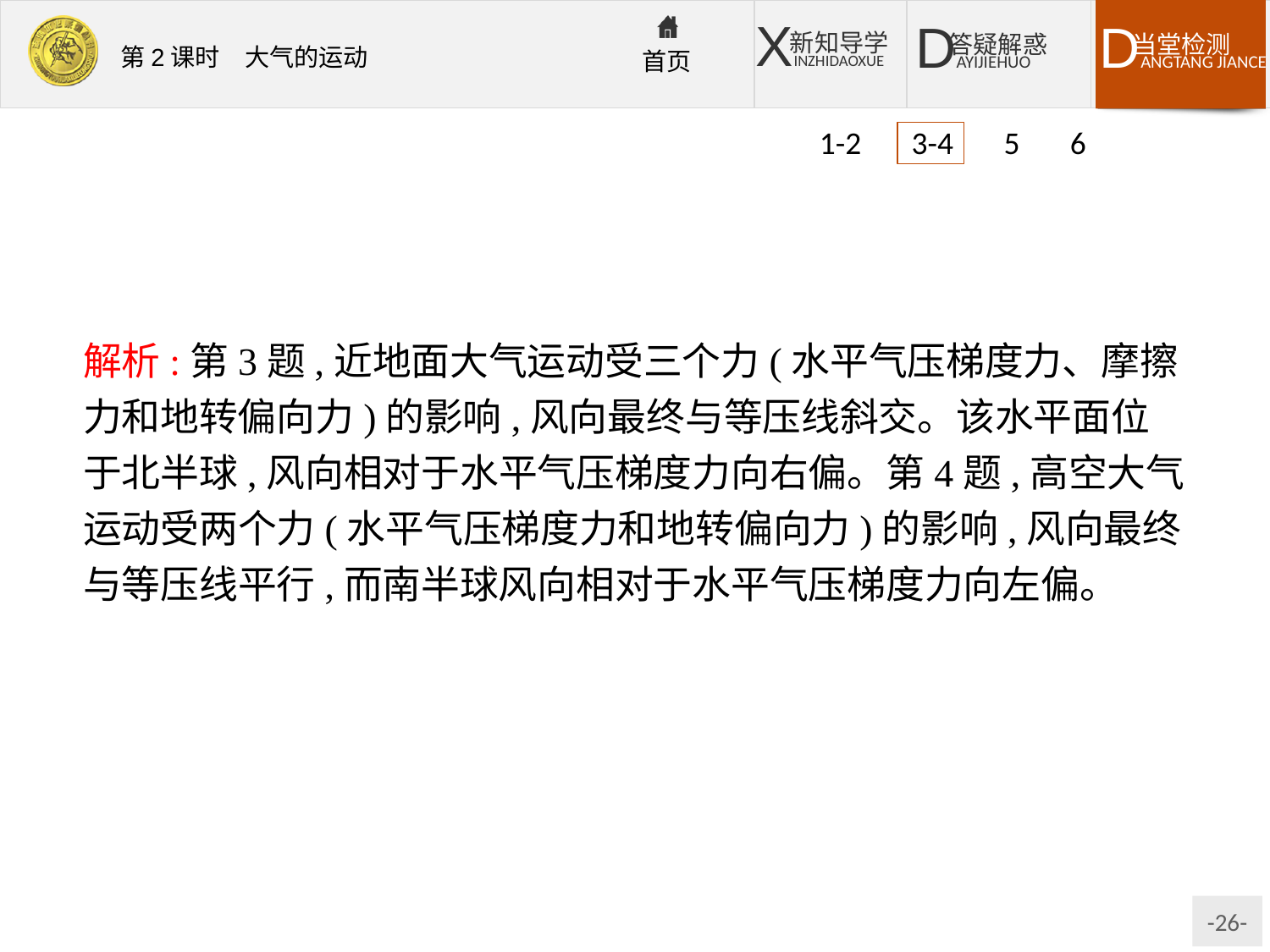

1-2       3-4       5       6

解析:第3题,近地面大气运动受三个力(水平气压梯度力、摩擦力和地转偏向力)的影响,风向最终与等压线斜交。该水平面位于北半球,风向相对于水平气压梯度力向右偏。第4题,高空大气运动受两个力(水平气压梯度力和地转偏向力)的影响,风向最终与等压线平行,而南半球风向相对于水平气压梯度力向左偏。
答案:3.B　4.A